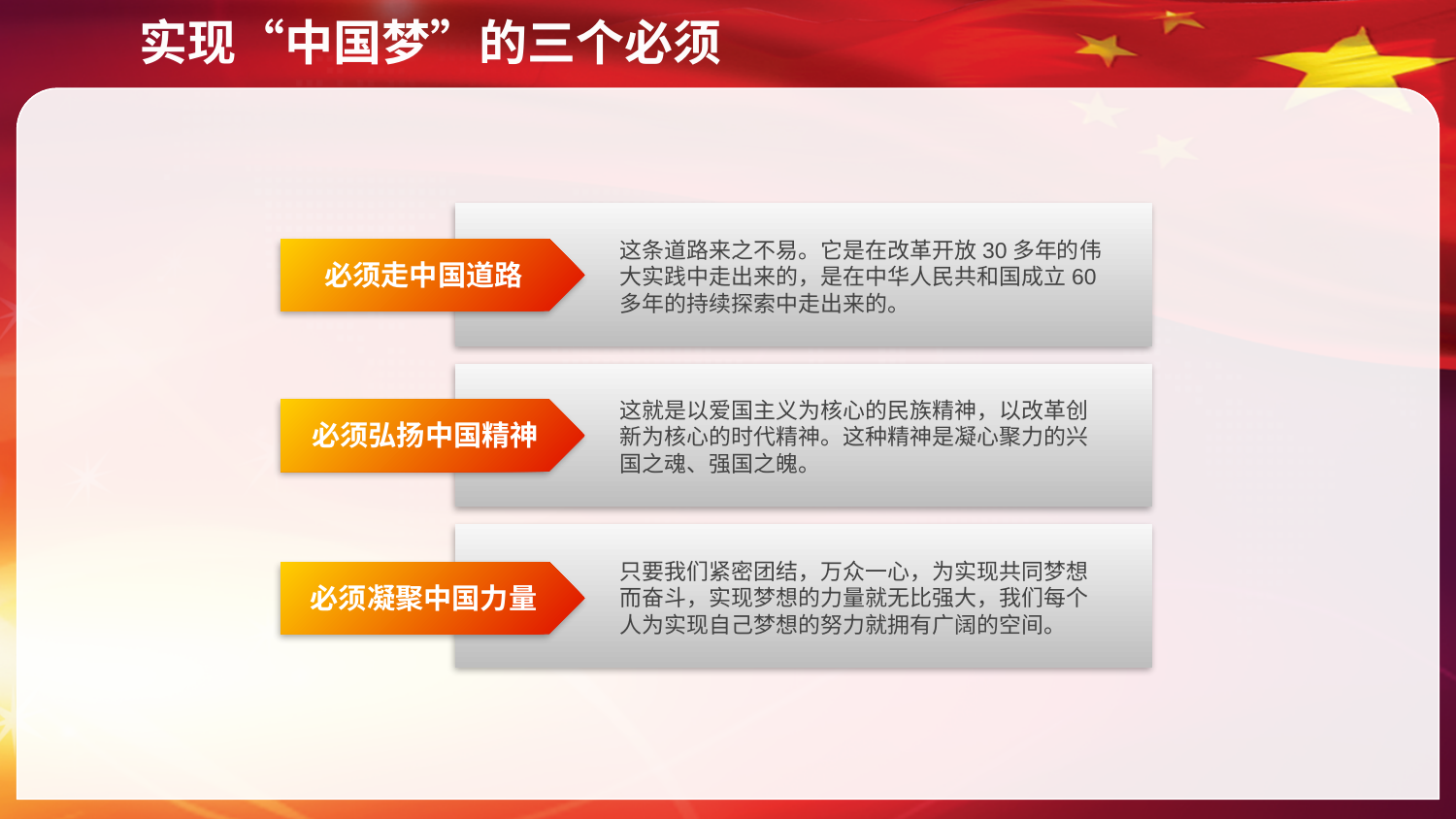

实现“中国梦”的三个必须

这条道路来之不易。它是在改革开放30多年的伟大实践中走出来的，是在中华人民共和国成立60多年的持续探索中走出来的。

必须走中国道路

这就是以爱国主义为核心的民族精神，以改革创新为核心的时代精神。这种精神是凝心聚力的兴国之魂、强国之魄。

必须弘扬中国精神

只要我们紧密团结，万众一心，为实现共同梦想而奋斗，实现梦想的力量就无比强大，我们每个人为实现自己梦想的努力就拥有广阔的空间。

必须凝聚中国力量